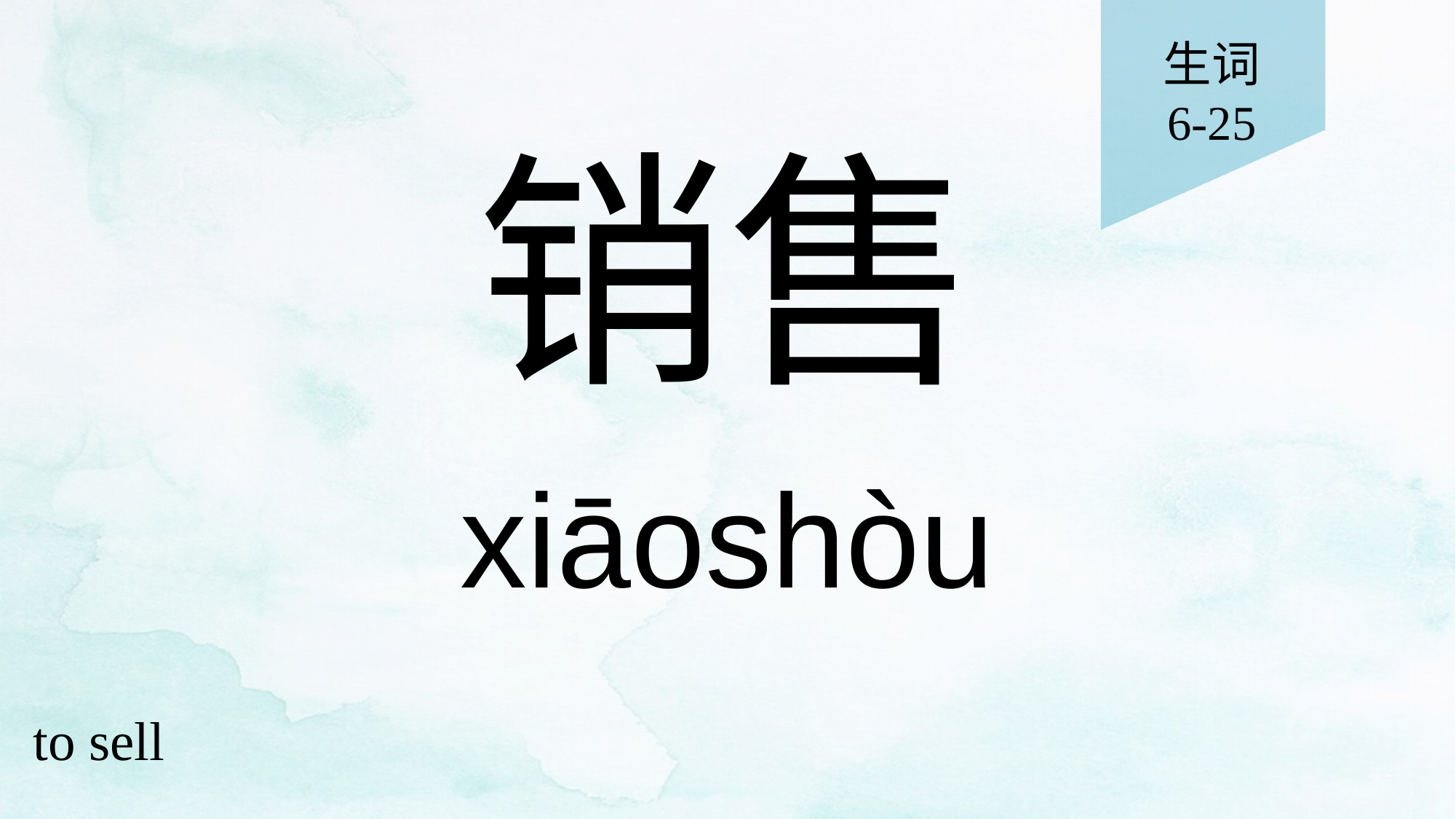

生词
6-25
# 销售
xiāoshòu
to sell